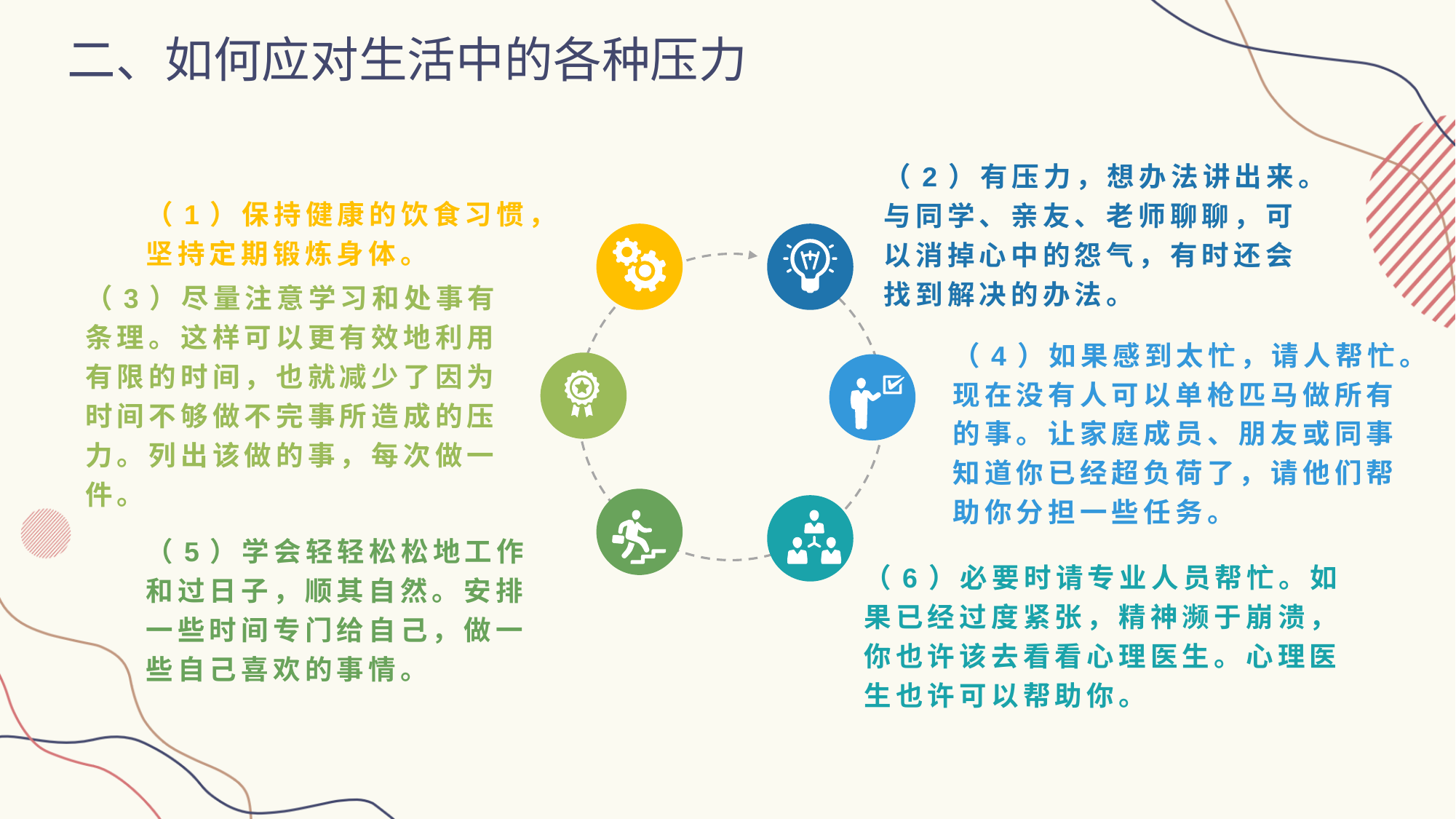

二、如何应对生活中的各种压力
（2）有压力，想办法讲出来。与同学、亲友、老师聊聊，可以消掉心中的怨气，有时还会找到解决的办法。
（1）保持健康的饮食习惯，坚持定期锻炼身体。

（3）尽量注意学习和处事有条理。这样可以更有效地利用有限的时间，也就减少了因为时间不够做不完事所造成的压力。列出该做的事，每次做一件。
（4）如果感到太忙，请人帮忙。现在没有人可以单枪匹马做所有的事。让家庭成员、朋友或同事知道你已经超负荷了，请他们帮助你分担一些任务。

（5）学会轻轻松松地工作和过日子，顺其自然。安排一些时间专门给自己，做一些自己喜欢的事情。
（6）必要时请专业人员帮忙。如果已经过度紧张，精神濒于崩溃，你也许该去看看心理医生。心理医生也许可以帮助你。